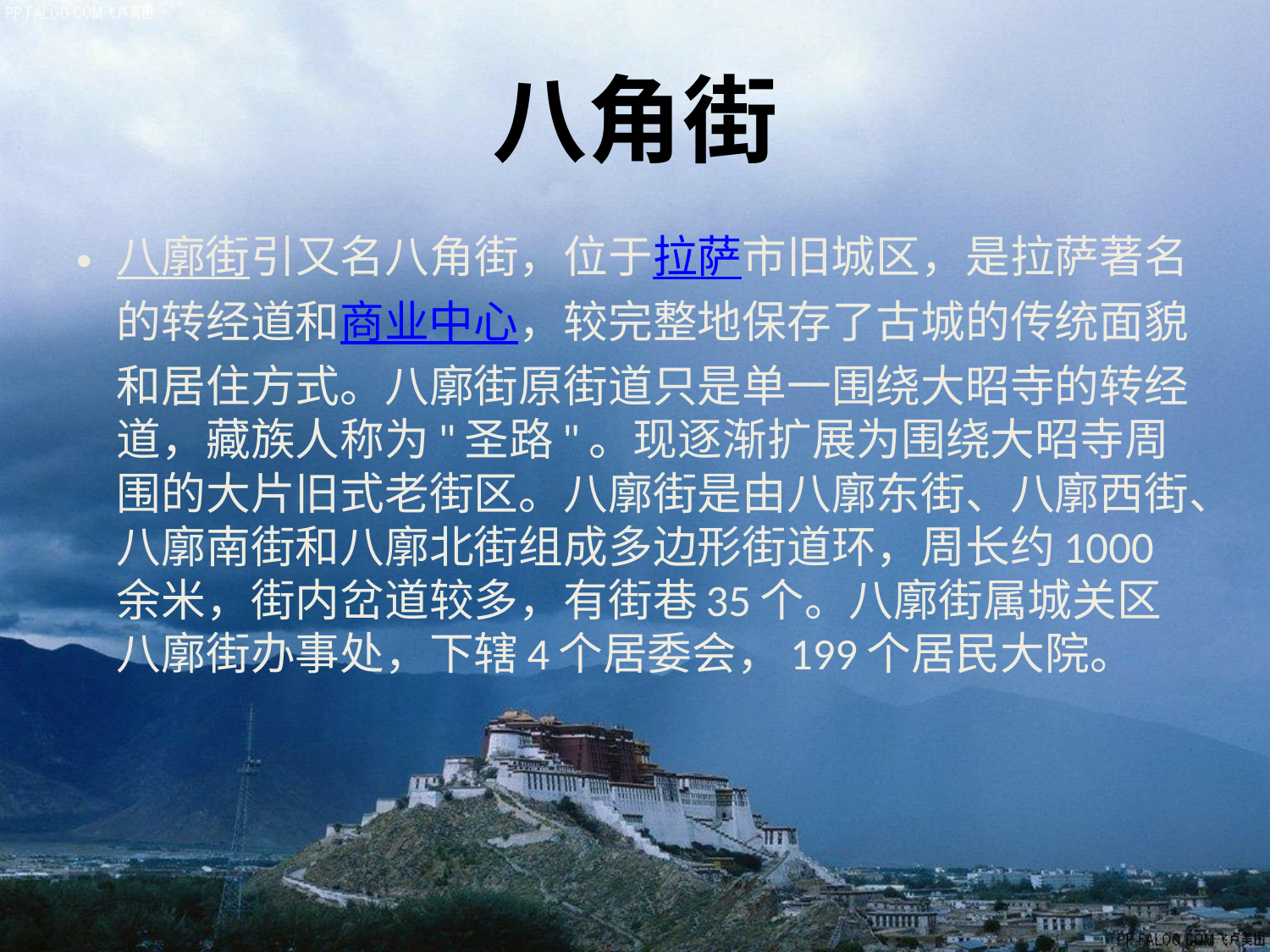

# 八角街
八廓街引又名八角街，位于拉萨市旧城区，是拉萨著名的转经道和商业中心，较完整地保存了古城的传统面貌和居住方式。八廓街原街道只是单一围绕大昭寺的转经道，藏族人称为"圣路"。现逐渐扩展为围绕大昭寺周围的大片旧式老街区。八廓街是由八廓东街、八廓西街、八廓南街和八廓北街组成多边形街道环，周长约1000余米，街内岔道较多，有街巷35个。八廓街属城关区八廓街办事处，下辖4个居委会，199个居民大院。